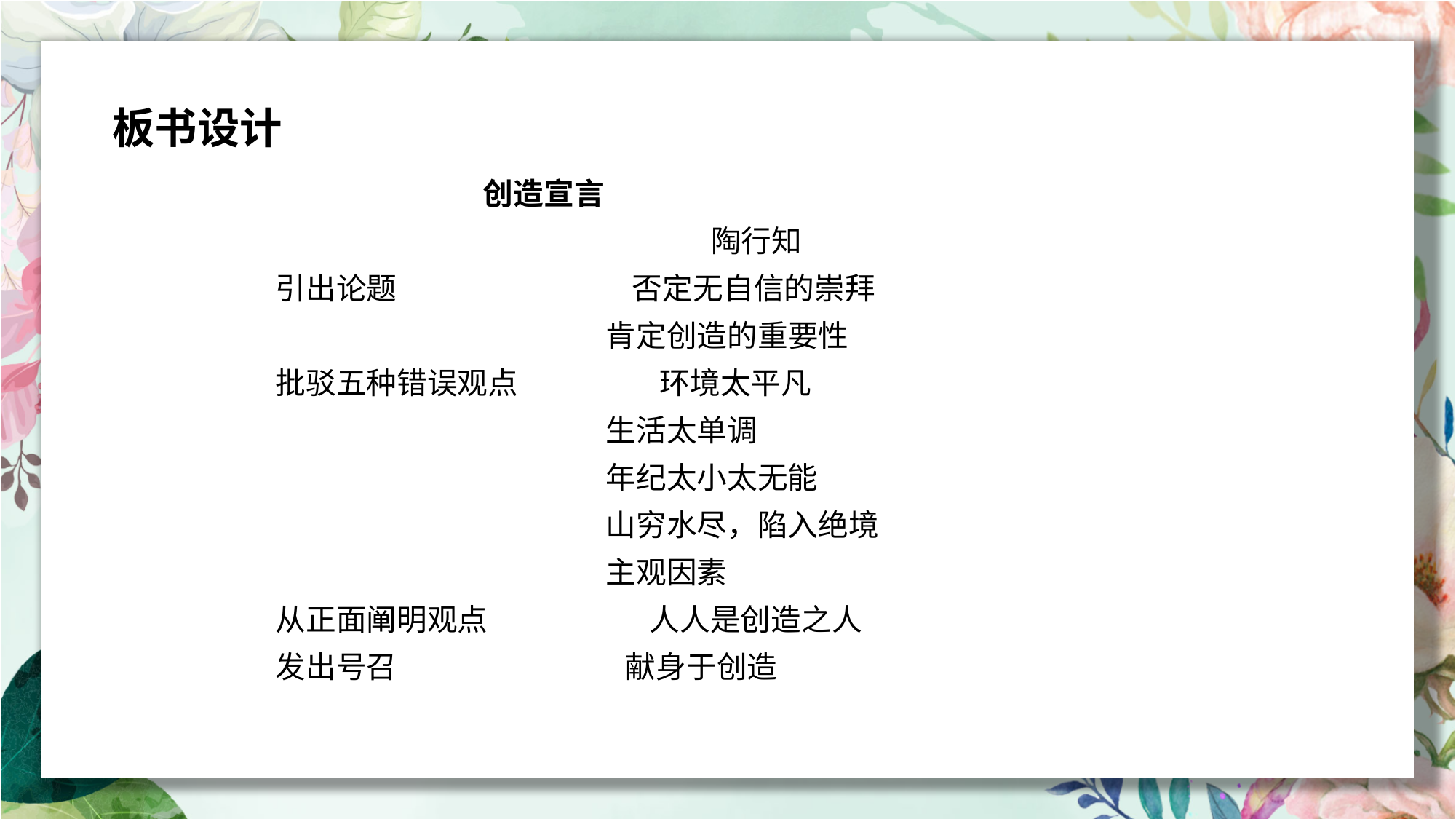

板书设计
                             创造宣言
   陶行知
引出论题                                   否定无自信的崇拜
                                                肯定创造的重要性
批驳五种错误观点                     环境太平凡
                                                生活太单调
                                                年纪太小太无能
                                                山穷水尽，陷入绝境
                                                主观因素
从正面阐明观点                        人人是创造之人
发出号召                                  献身于创造